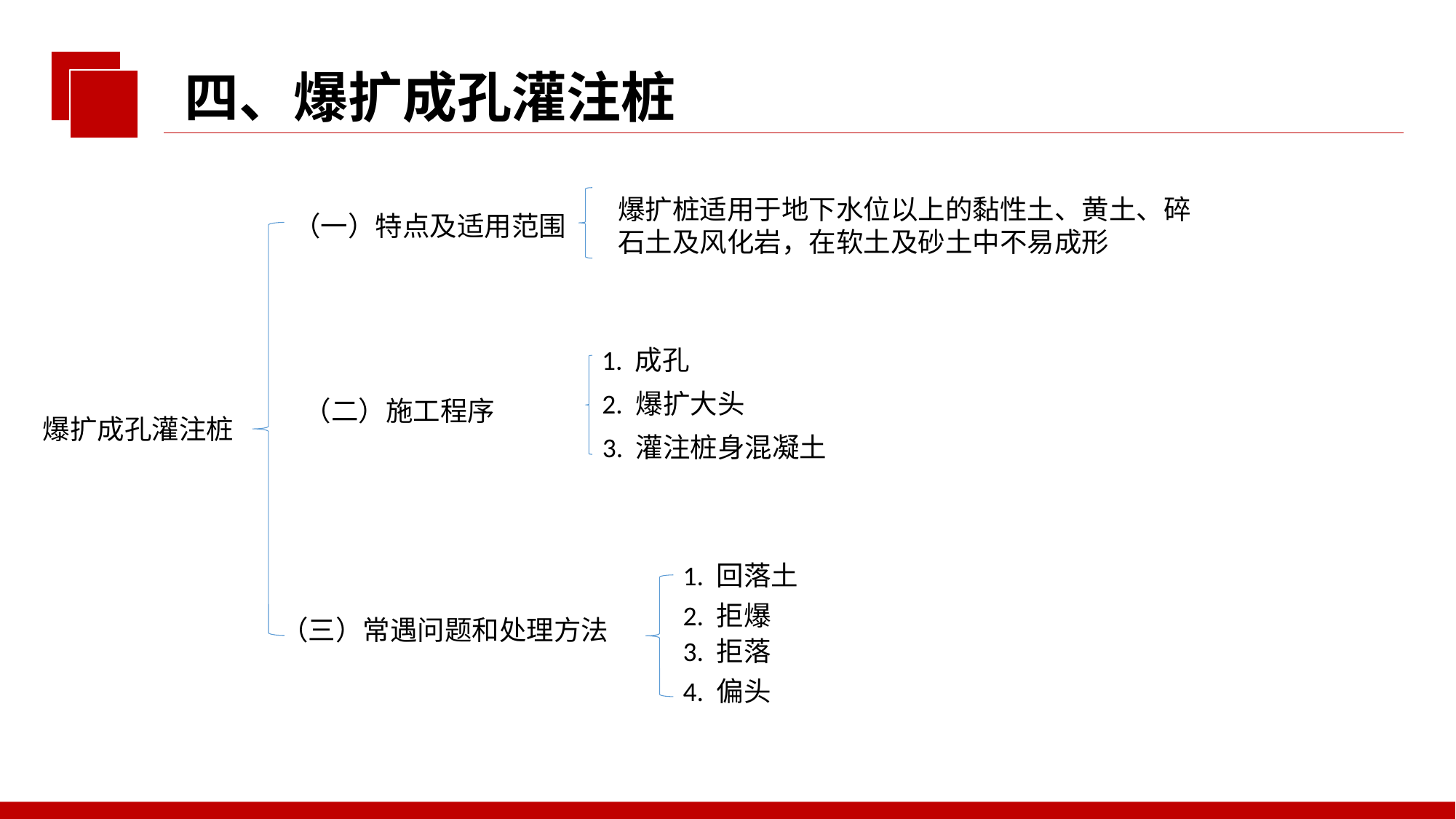

四、爆扩成孔灌注桩
爆扩桩适用于地下水位以上的黏性土、黄土、碎
石土及风化岩，在软土及砂土中不易成形

（一）特点及适用范围

1. 成孔

2. 爆扩大头
（二）施工程序
爆扩成孔灌注桩
3. 灌注桩身混凝土
1. 回落土

2. 拒爆
（三）常遇问题和处理方法
3. 拒落
4. 偏头